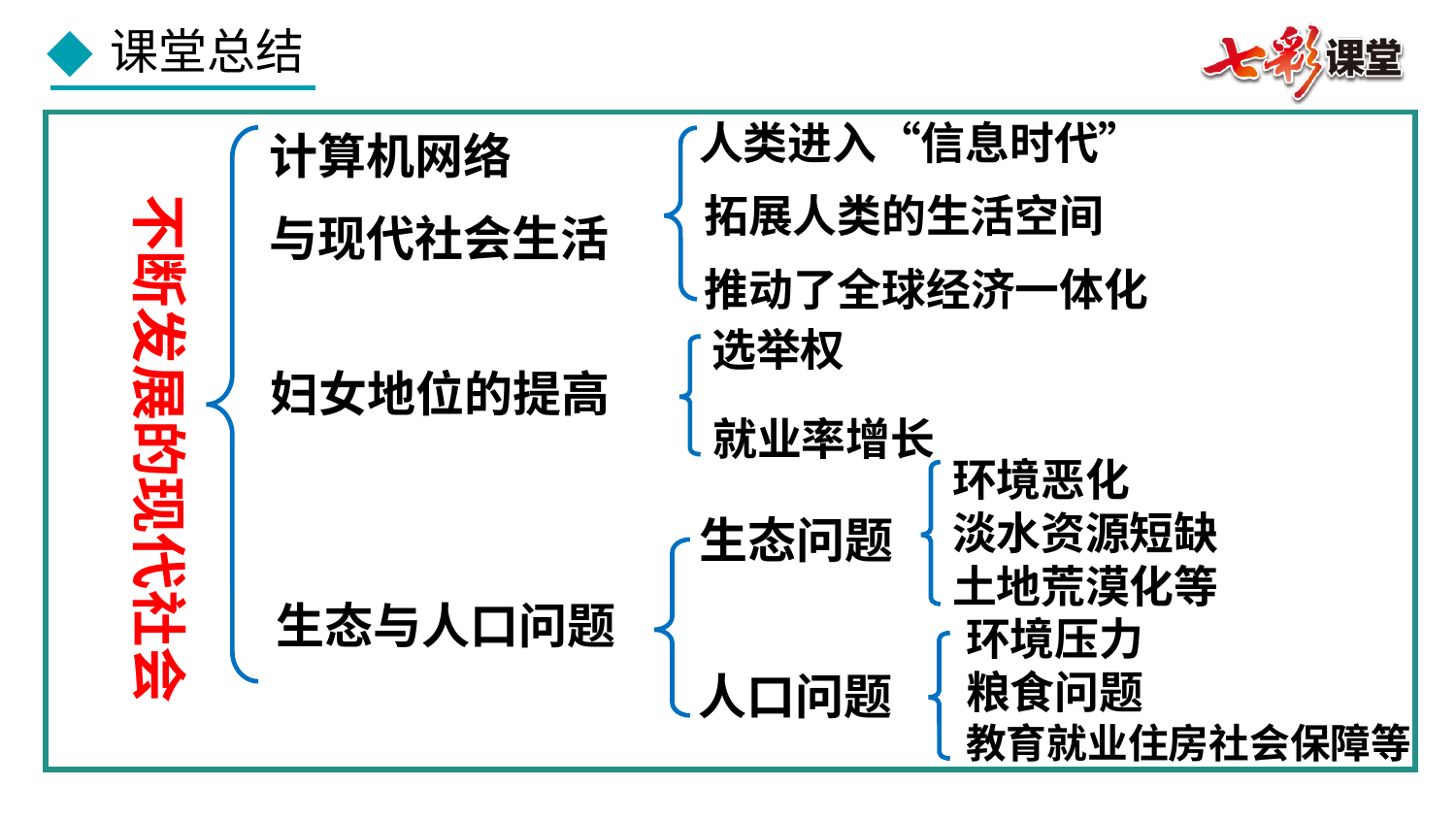

人类进入“信息时代”
计算机网络
与现代社会生活
不断发展的现代社会

拓展人类的生活空间
推动了全球经济一体化
选举权

妇女地位的提高
就业率增长
环境恶化
淡水资源短缺
土地荒漠化等

生态问题

生态与人口问题
环境压力
粮食问题
教育就业住房社会保障等

人口问题